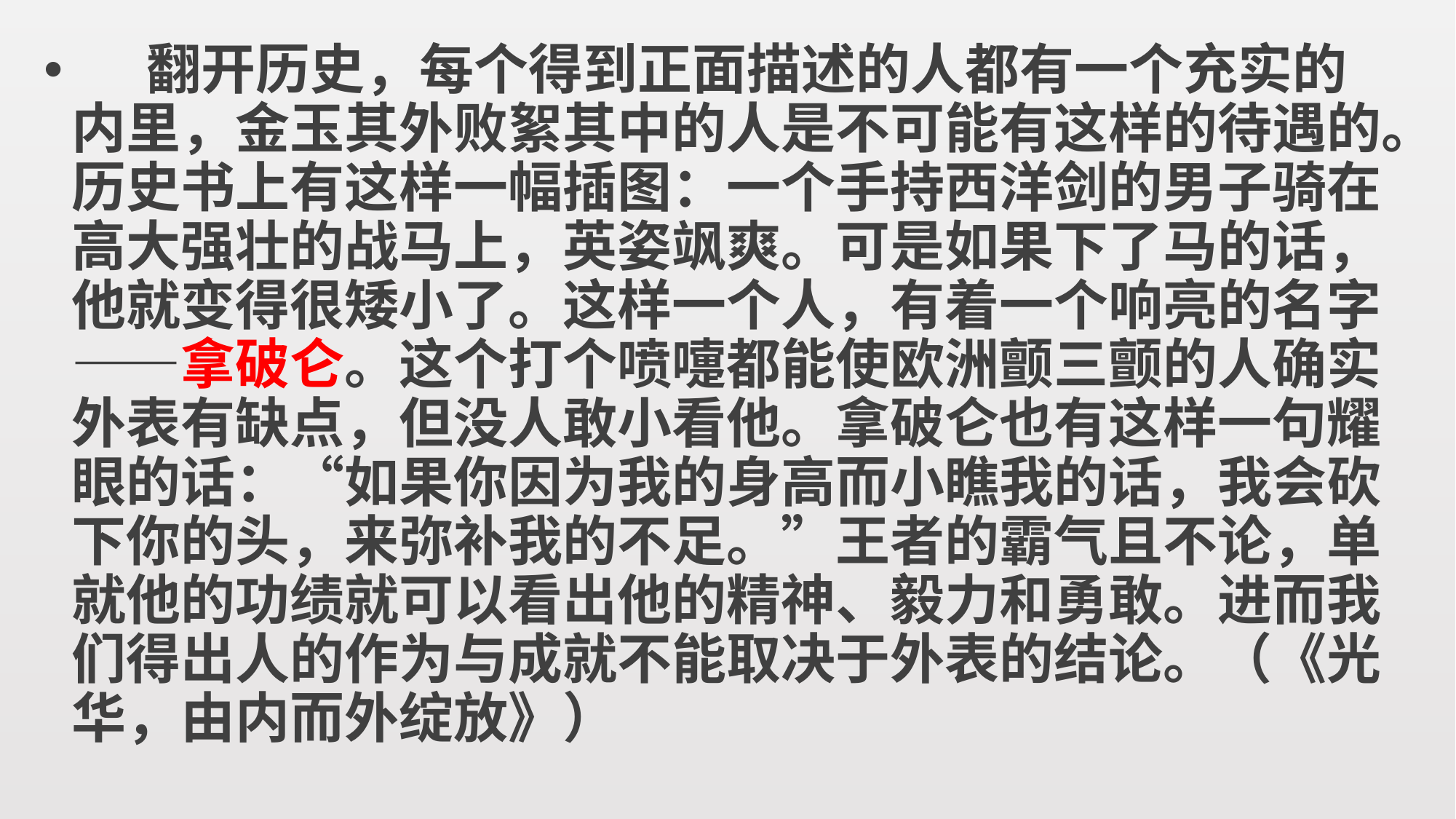

翻开历史，每个得到正面描述的人都有一个充实的内里，金玉其外败絮其中的人是不可能有这样的待遇的。历史书上有这样一幅插图：一个手持西洋剑的男子骑在高大强壮的战马上，英姿飒爽。可是如果下了马的话，他就变得很矮小了。这样一个人，有着一个响亮的名字——拿破仑。这个打个喷嚏都能使欧洲颤三颤的人确实外表有缺点，但没人敢小看他。拿破仑也有这样一句耀眼的话：“如果你因为我的身高而小瞧我的话，我会砍下你的头，来弥补我的不足。”王者的霸气且不论，单就他的功绩就可以看出他的精神、毅力和勇敢。进而我们得出人的作为与成就不能取决于外表的结论。（《光华，由内而外绽放》）